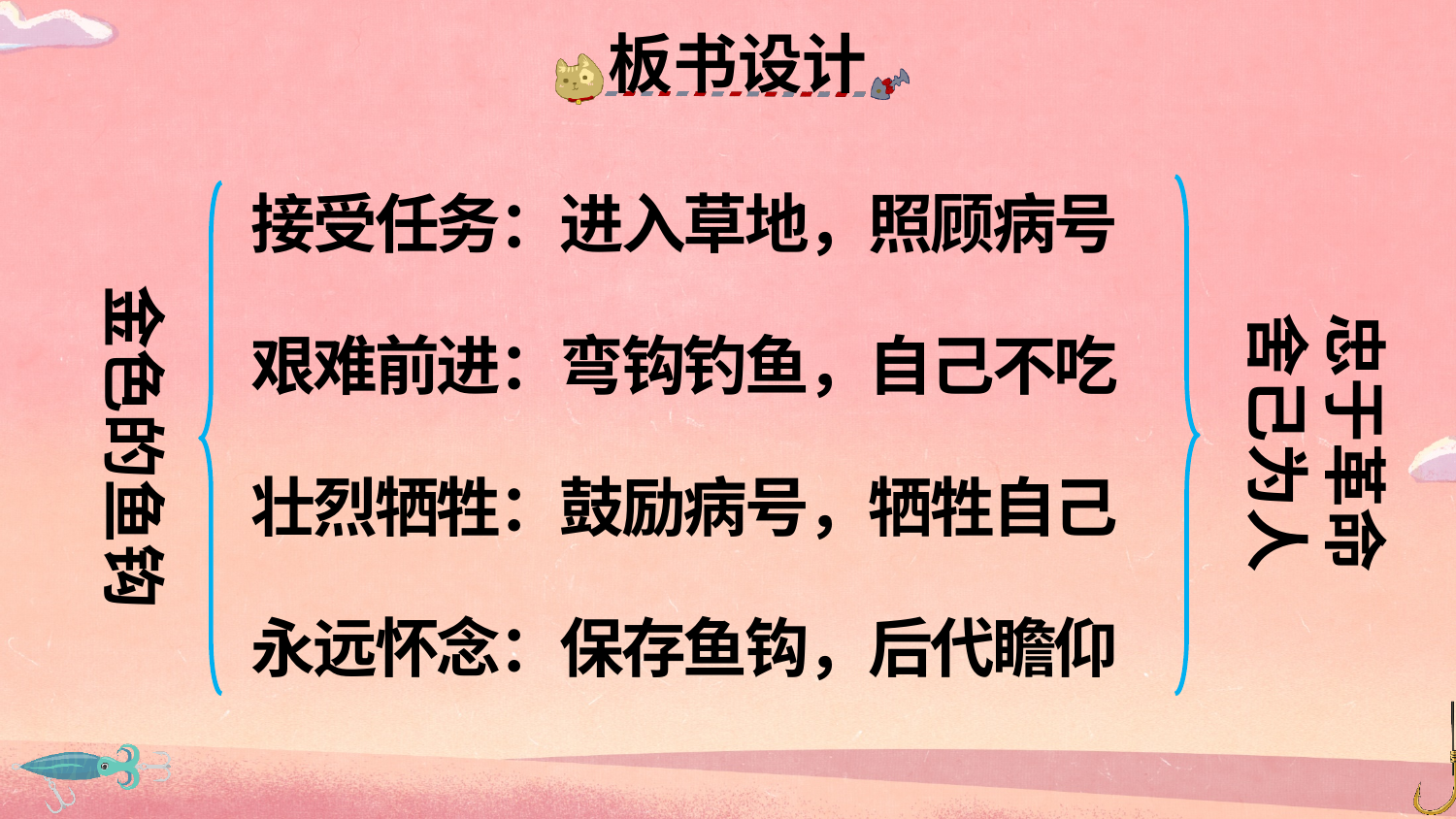

板书设计
接受任务：进入草地，照顾病号

金色的鱼钩
忠于革命
舍己为人
艰难前进：弯钩钓鱼，自己不吃
壮烈牺牲：鼓励病号，牺牲自己
永远怀念：保存鱼钩，后代瞻仰